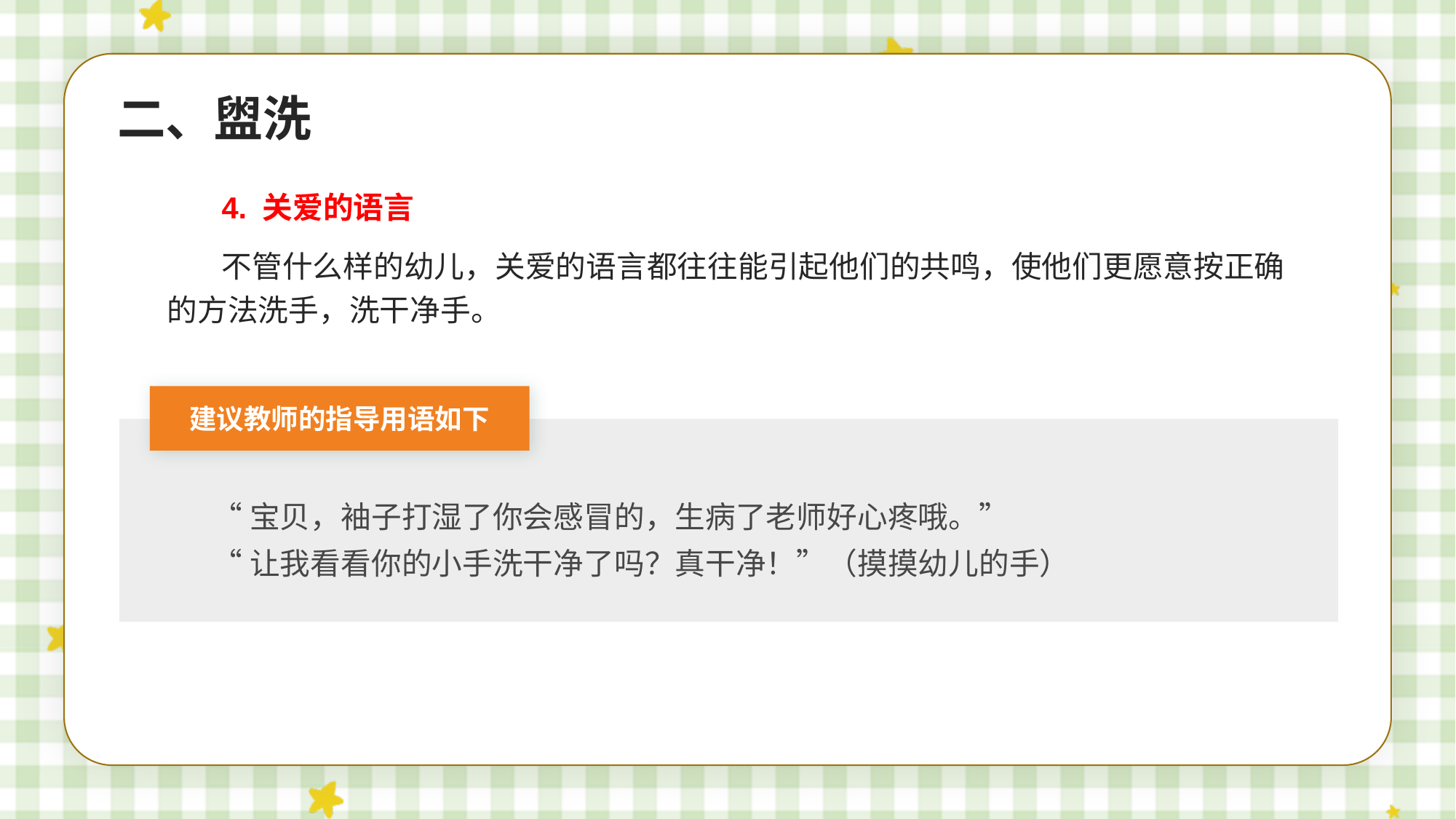

二、盥洗
4. 关爱的语言
不管什么样的幼儿，关爱的语言都往往能引起他们的共鸣，使他们更愿意按正确的方法洗手，洗干净手。
建议教师的指导用语如下
“宝贝，袖子打湿了你会感冒的，生病了老师好心疼哦。”
“让我看看你的小手洗干净了吗？真干净！”（摸摸幼儿的手）